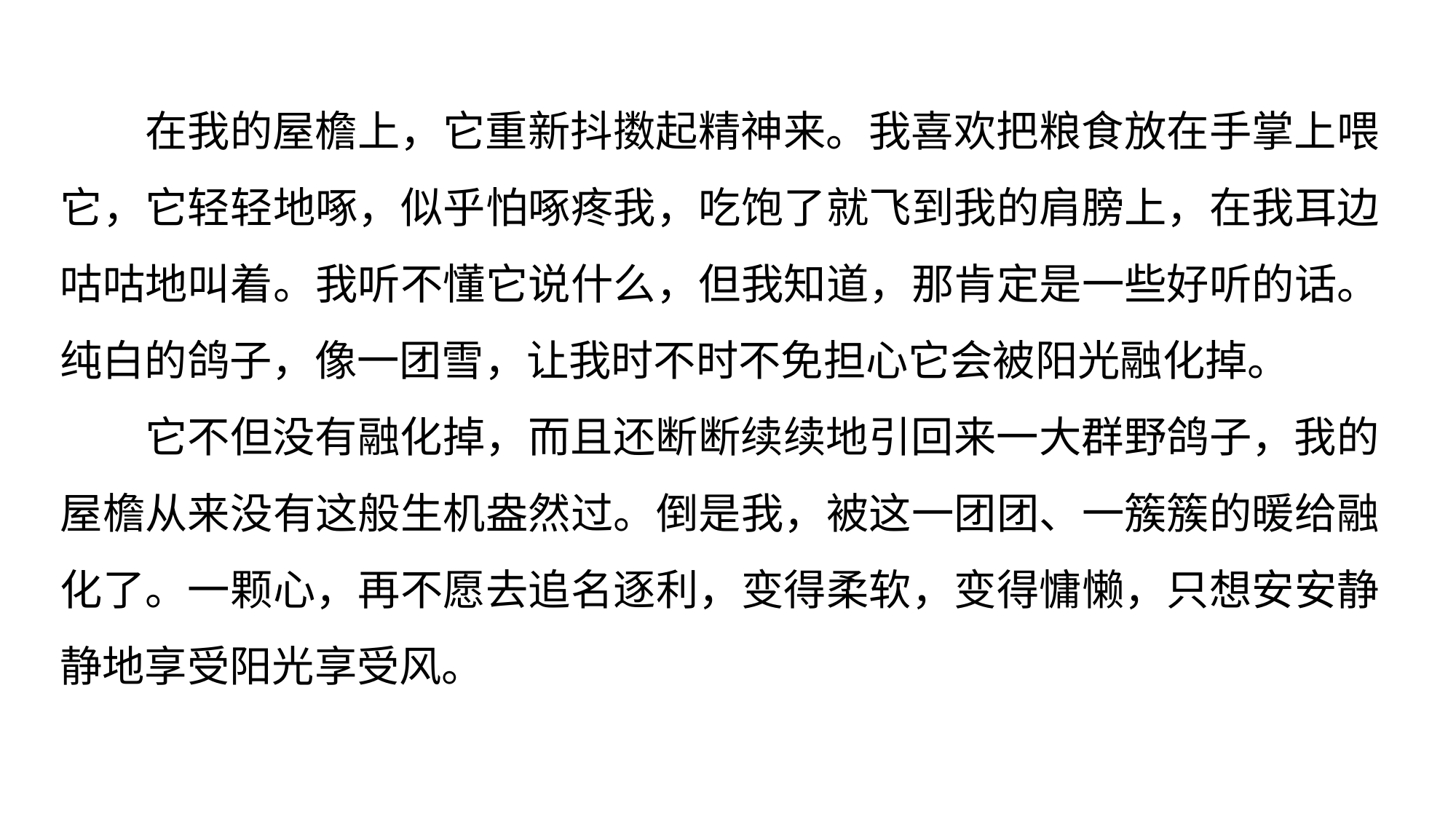

在我的屋檐上，它重新抖擞起精神来。我喜欢把粮食放在手掌上喂它，它轻轻地啄，似乎怕啄疼我，吃饱了就飞到我的肩膀上，在我耳边咕咕地叫着。我听不懂它说什么，但我知道，那肯定是一些好听的话。纯白的鸽子，像一团雪，让我时不时不免担心它会被阳光融化掉。
它不但没有融化掉，而且还断断续续地引回来一大群野鸽子，我的屋檐从来没有这般生机盎然过。倒是我，被这一团团、一簇簇的暖给融化了。一颗心，再不愿去追名逐利，变得柔软，变得慵懒，只想安安静静地享受阳光享受风。